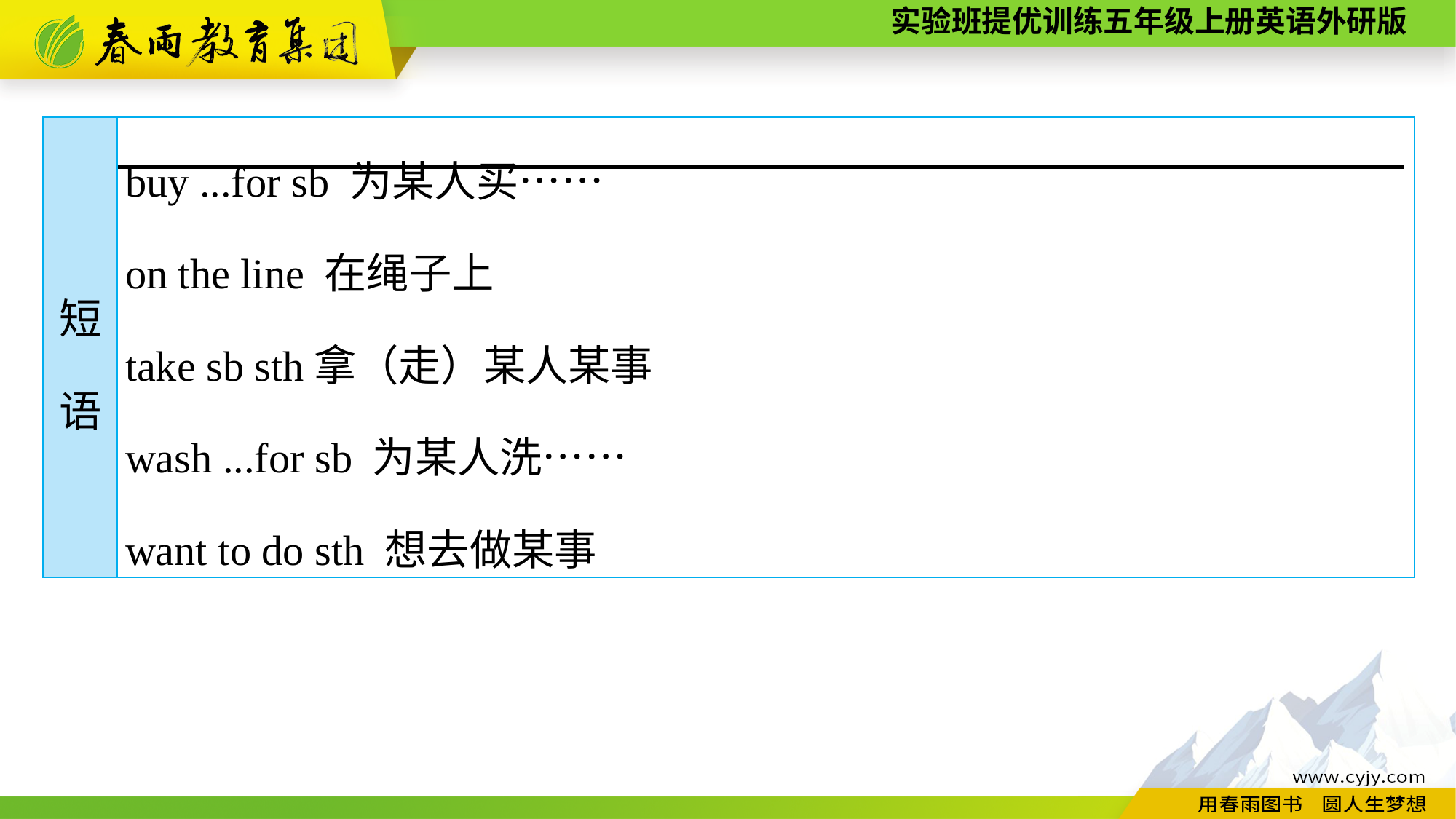

| 短 语 | buy ...for sb 为某人买…… on the line 在绳子上 take sb sth拿（走）某人某事 wash ...for sb 为某人洗…… want to do sth 想去做某事 |
| --- | --- |